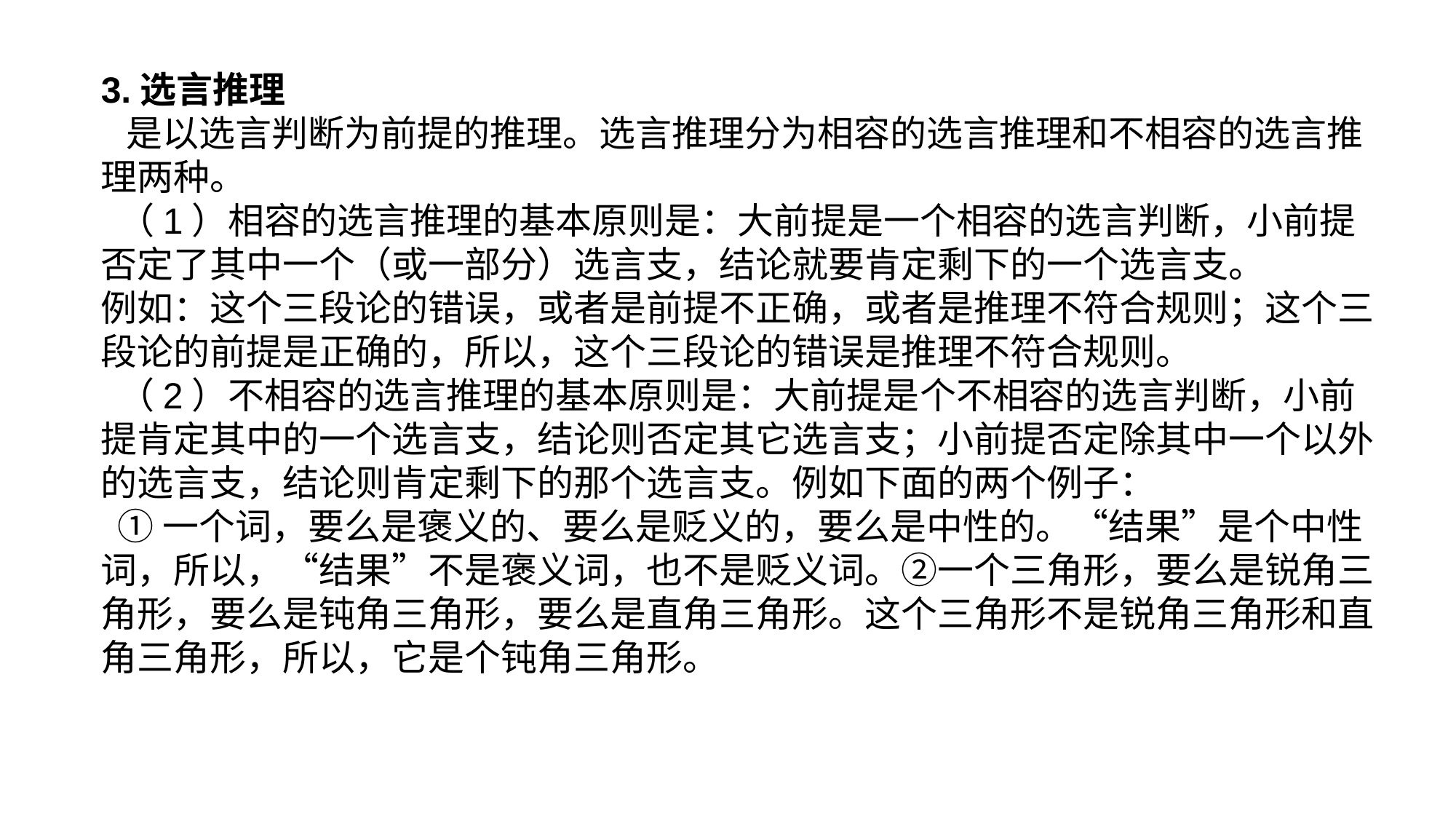

3.选言推理
  是以选言判断为前提的推理。选言推理分为相容的选言推理和不相容的选言推理两种。
 （1）相容的选言推理的基本原则是：大前提是一个相容的选言判断，小前提否定了其中一个（或一部分）选言支，结论就要肯定剩下的一个选言支。
例如：这个三段论的错误，或者是前提不正确，或者是推理不符合规则；这个三段论的前提是正确的，所以，这个三段论的错误是推理不符合规则。
 （2）不相容的选言推理的基本原则是：大前提是个不相容的选言判断，小前提肯定其中的一个选言支，结论则否定其它选言支；小前提否定除其中一个以外的选言支，结论则肯定剩下的那个选言支。例如下面的两个例子：
  ①一个词，要么是褒义的、要么是贬义的，要么是中性的。“结果”是个中性词，所以，“结果”不是褒义词，也不是贬义词。②一个三角形，要么是锐角三角形，要么是钝角三角形，要么是直角三角形。这个三角形不是锐角三角形和直角三角形，所以，它是个钝角三角形。